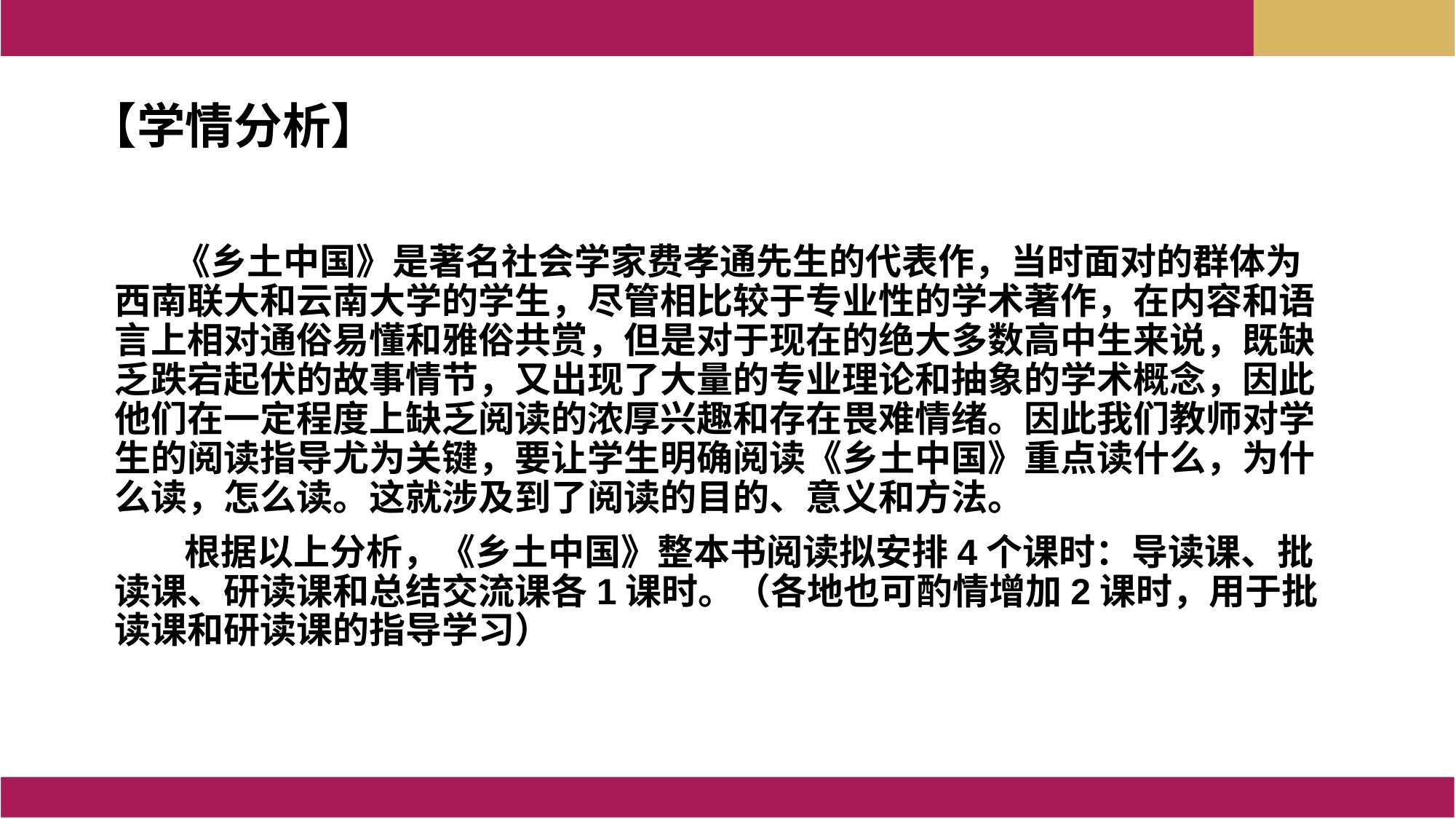

【学情分析】
     《乡土中国》是著名社会学家费孝通先生的代表作，当时面对的群体为西南联大和云南大学的学生，尽管相比较于专业性的学术著作，在内容和语言上相对通俗易懂和雅俗共赏，但是对于现在的绝大多数高中生来说，既缺乏跌宕起伏的故事情节，又出现了大量的专业理论和抽象的学术概念，因此他们在一定程度上缺乏阅读的浓厚兴趣和存在畏难情绪。因此我们教师对学生的阅读指导尤为关键，要让学生明确阅读《乡土中国》重点读什么，为什么读，怎么读。这就涉及到了阅读的目的、意义和方法。
      根据以上分析，《乡土中国》整本书阅读拟安排4个课时：导读课、批读课、研读课和总结交流课各1课时。（各地也可酌情增加2课时，用于批读课和研读课的指导学习）